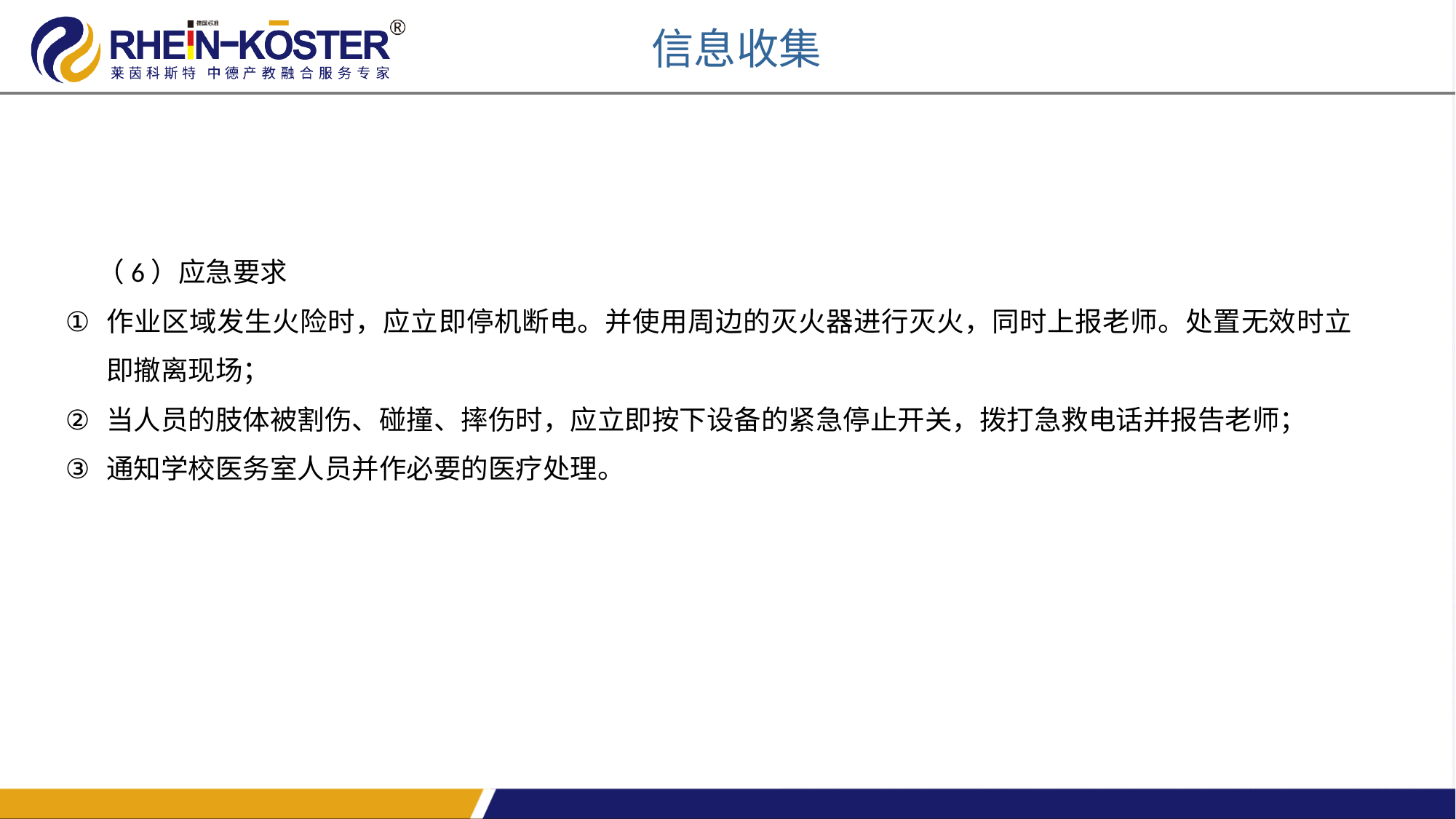

信息收集
（6）应急要求
作业区域发生火险时，应立即停机断电。并使用周边的灭火器进行灭火，同时上报老师。处置无效时立即撤离现场；
当人员的肢体被割伤、碰撞、摔伤时，应立即按下设备的紧急停止开关，拨打急救电话并报告老师；
通知学校医务室人员并作必要的医疗处理。